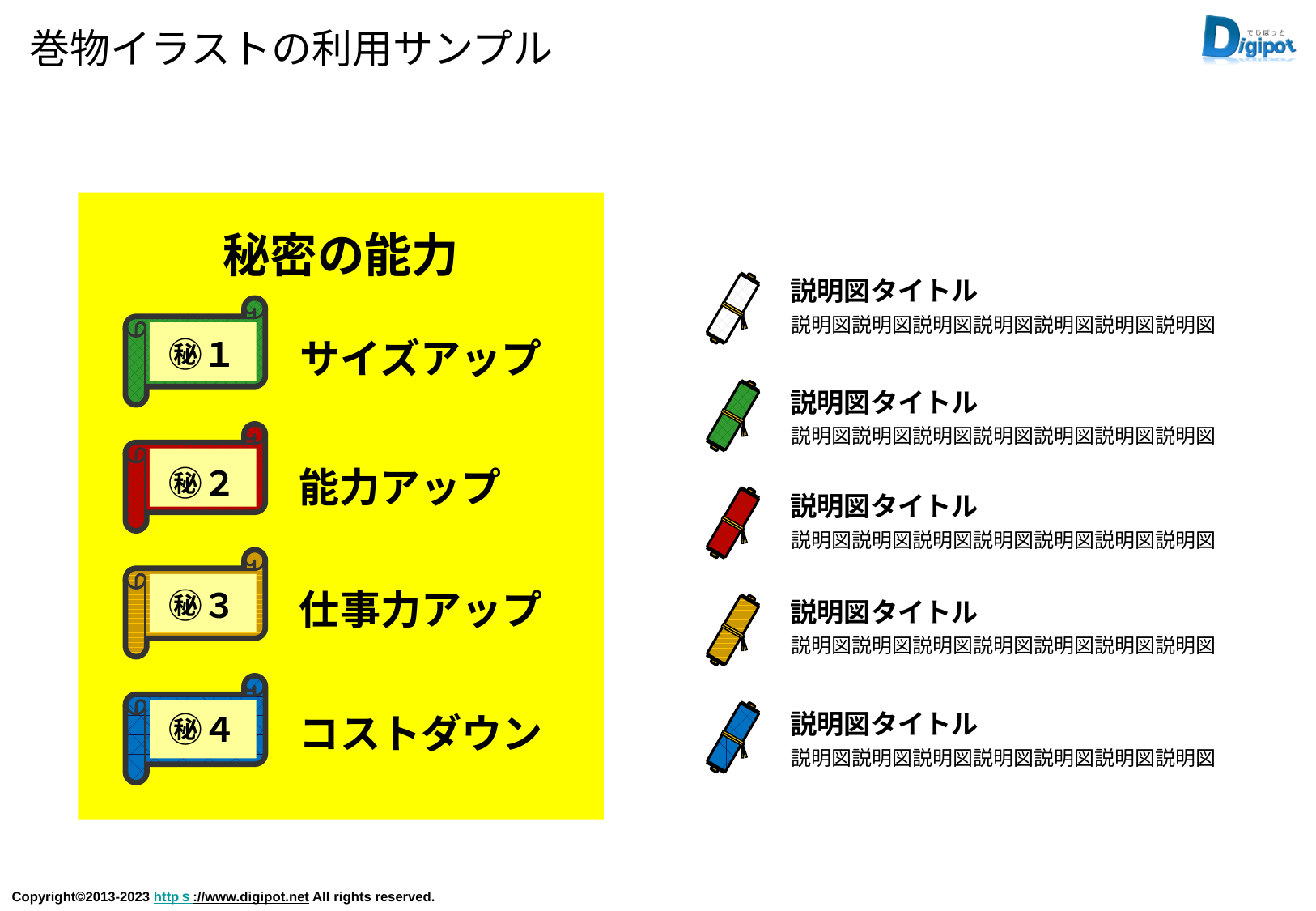

# 巻物イラストの利用サンプル

秘密の能力
説明図タイトル

説明図説明図説明図説明図説明図説明図説明図
㊙１
サイズアップ

説明図タイトル
説明図説明図説明図説明図説明図説明図説明図

㊙２
能力アップ
説明図タイトル

説明図説明図説明図説明図説明図説明図説明図

㊙３
仕事力アップ
説明図タイトル

説明図説明図説明図説明図説明図説明図説明図

説明図タイトル
㊙４
コストダウン
説明図説明図説明図説明図説明図説明図説明図